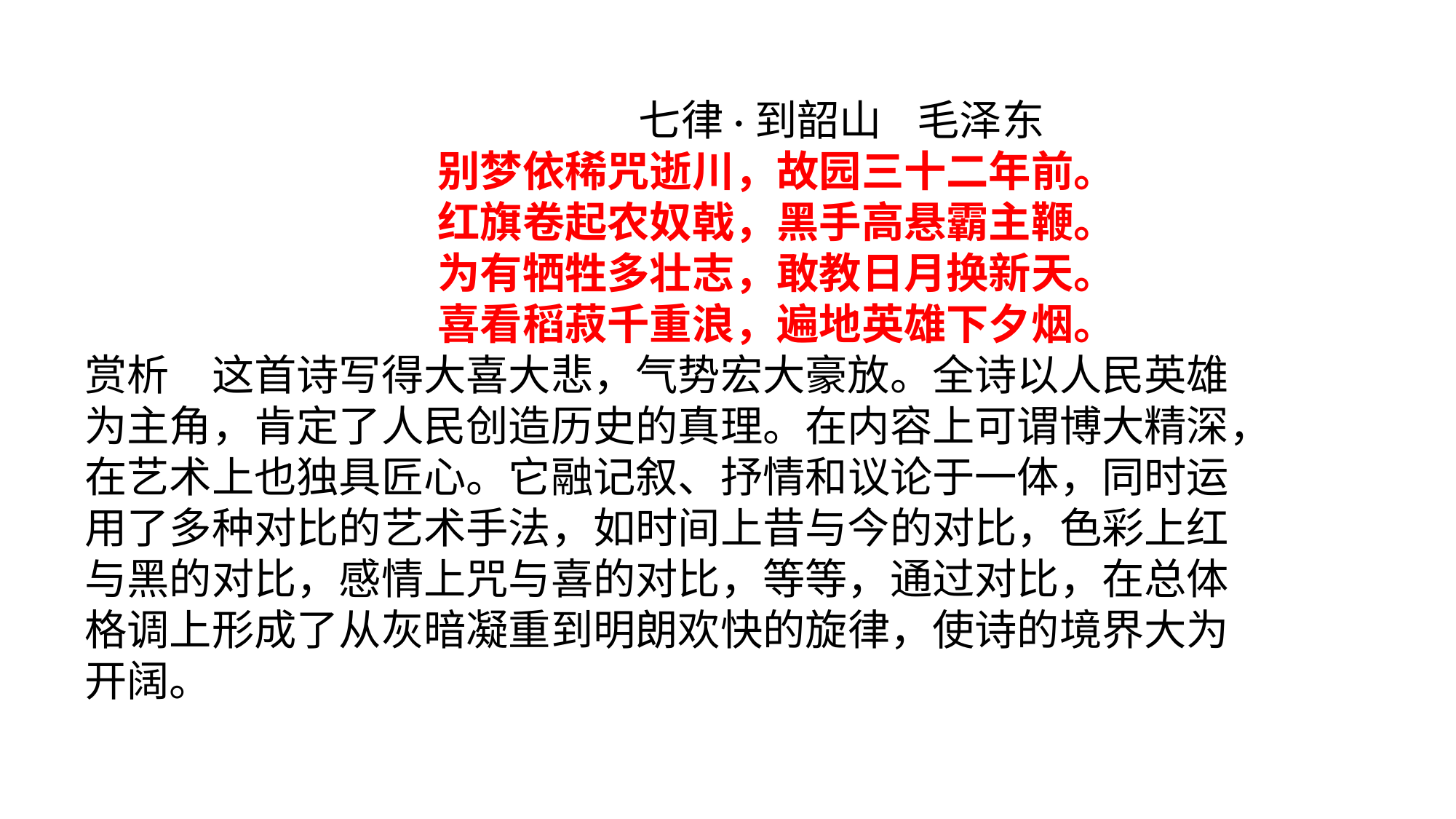

七律·到韶山   毛泽东
                             别梦依稀咒逝川，故园三十二年前。
                             红旗卷起农奴戟，黑手高悬霸主鞭。
                             为有牺牲多壮志，敢教日月换新天。
                             喜看稻菽千重浪，遍地英雄下夕烟。
赏析　这首诗写得大喜大悲，气势宏大豪放。全诗以人民英雄为主角，肯定了人民创造历史的真理。在内容上可谓博大精深，在艺术上也独具匠心。它融记叙、抒情和议论于一体，同时运用了多种对比的艺术手法，如时间上昔与今的对比，色彩上红与黑的对比，感情上咒与喜的对比，等等，通过对比，在总体格调上形成了从灰暗凝重到明朗欢快的旋律，使诗的境界大为开阔。